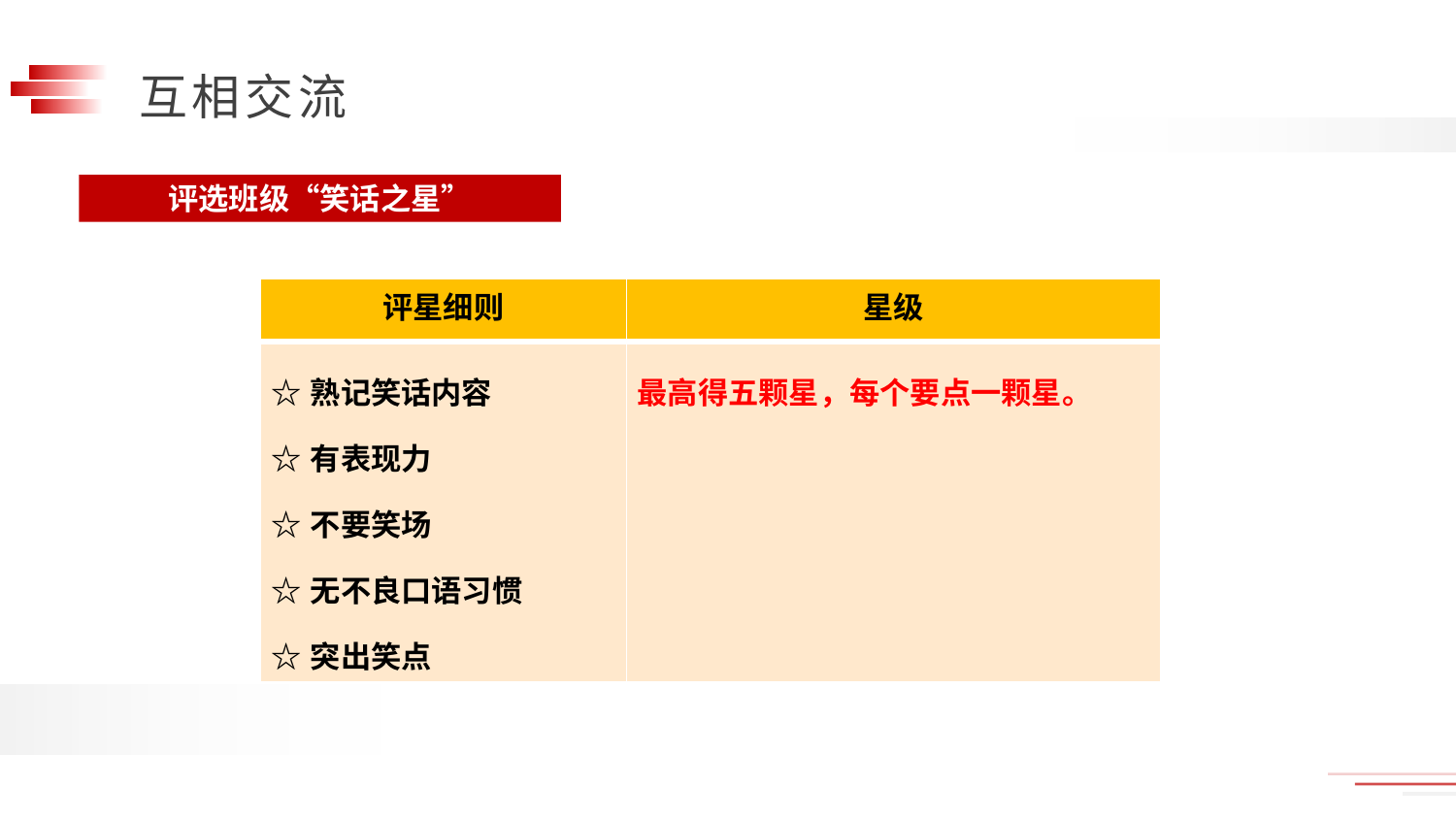

评选班级“笑话之星”
| 评星细则 | 星级 |
| --- | --- |
| ☆熟记笑话内容 ☆有表现力 ☆不要笑场 ☆无不良口语习惯 ☆突出笑点 | 最高得五颗星，每个要点一颗星。 |